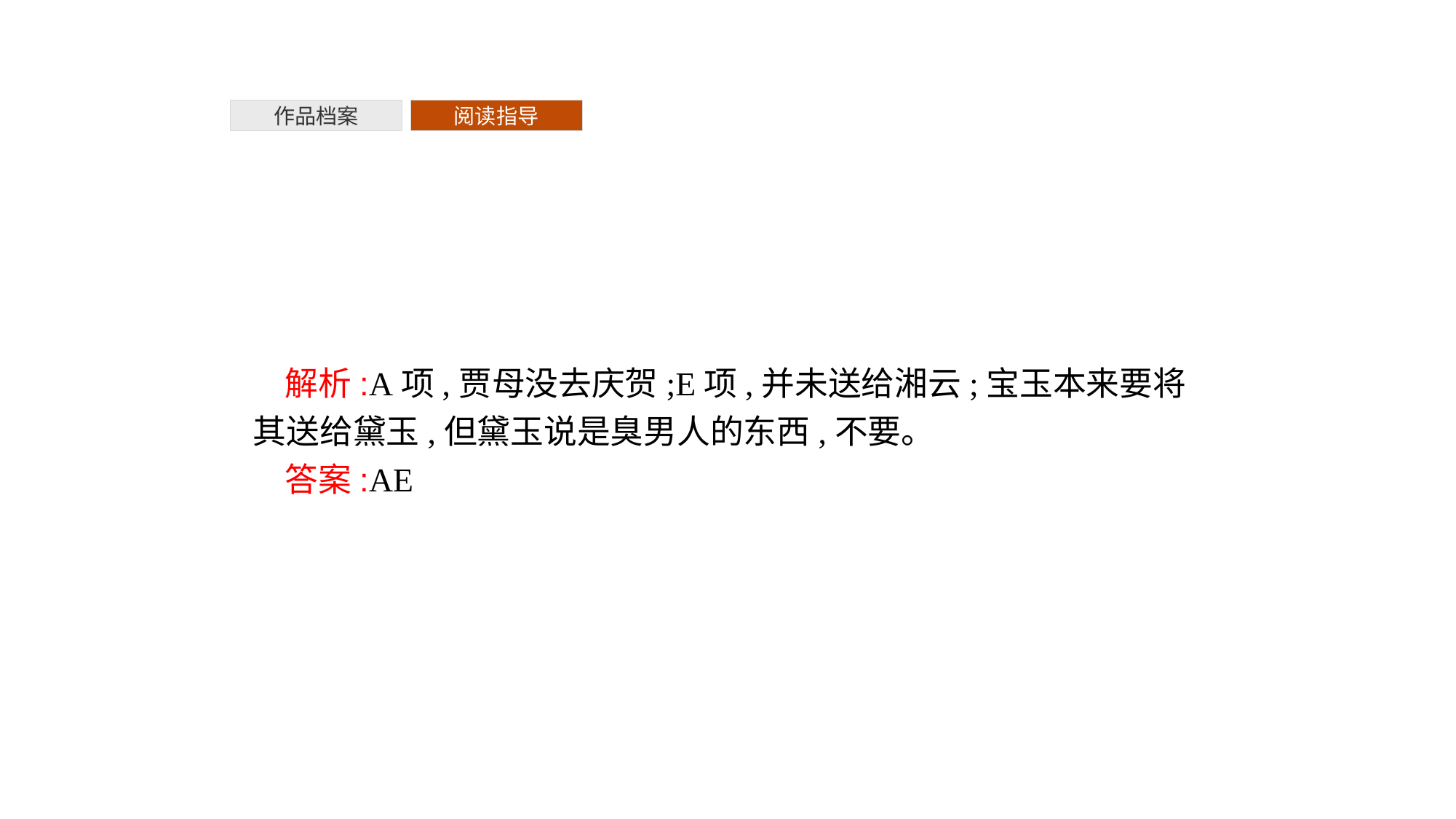

作品档案
阅读指导
解析:A项,贾母没去庆贺;E项,并未送给湘云;宝玉本来要将其送给黛玉,但黛玉说是臭男人的东西,不要。
答案:AE